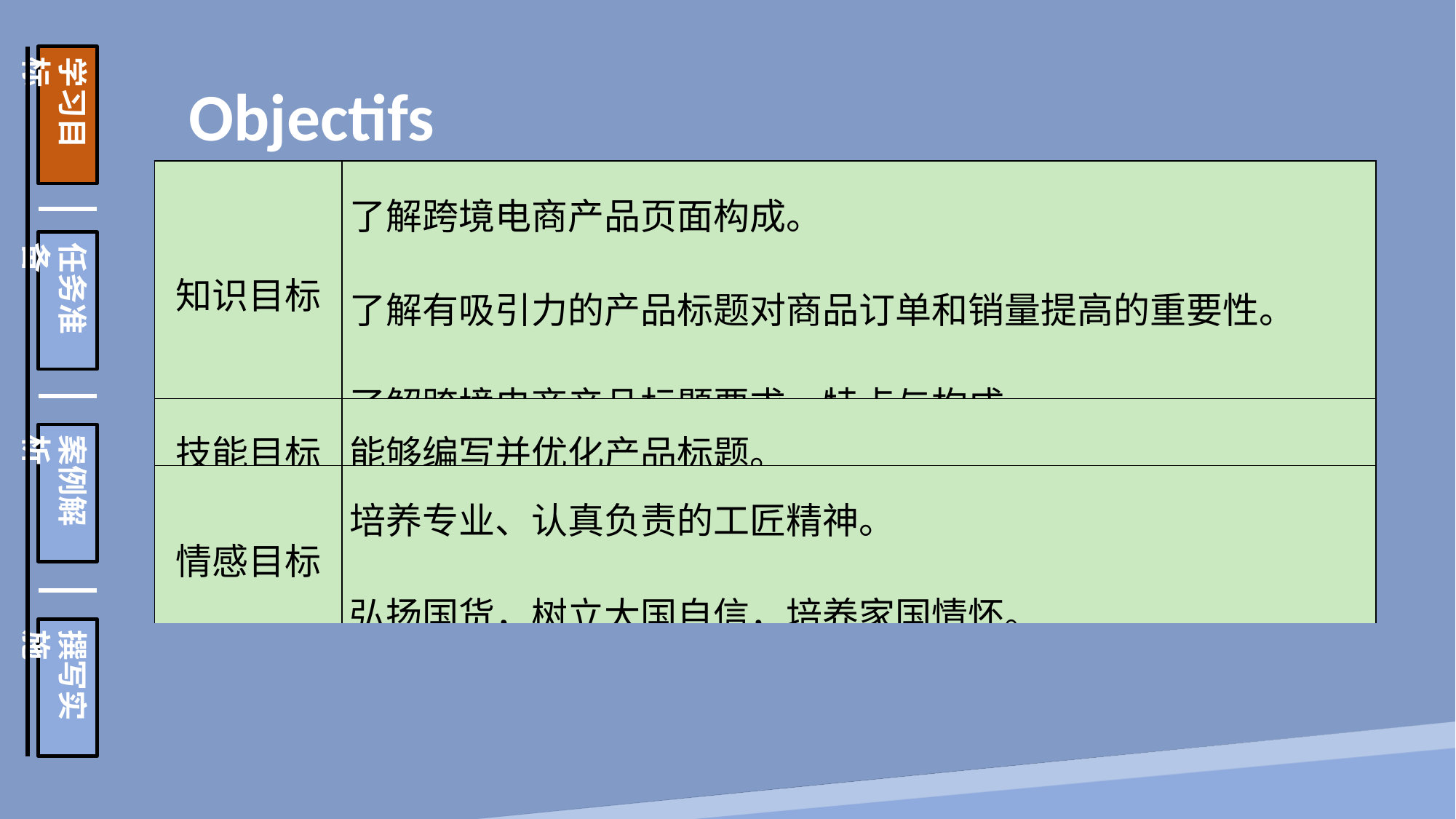

学习目标
任务准备
案例解析
撰写实施
Objectifs
| 知识目标 | 了解跨境电商产品页面构成。 了解有吸引力的产品标题对商品订单和销量提高的重要性。 了解跨境电商产品标题要求、特点与构成。 |
| --- | --- |
| 技能目标 | 能够编写并优化产品标题。 |
| 情感目标 | 培养专业、认真负责的工匠精神。 弘扬国货，树立大国自信，培养家国情怀。 |
| 重、难点 | 产品标题的编辑与优化。 |